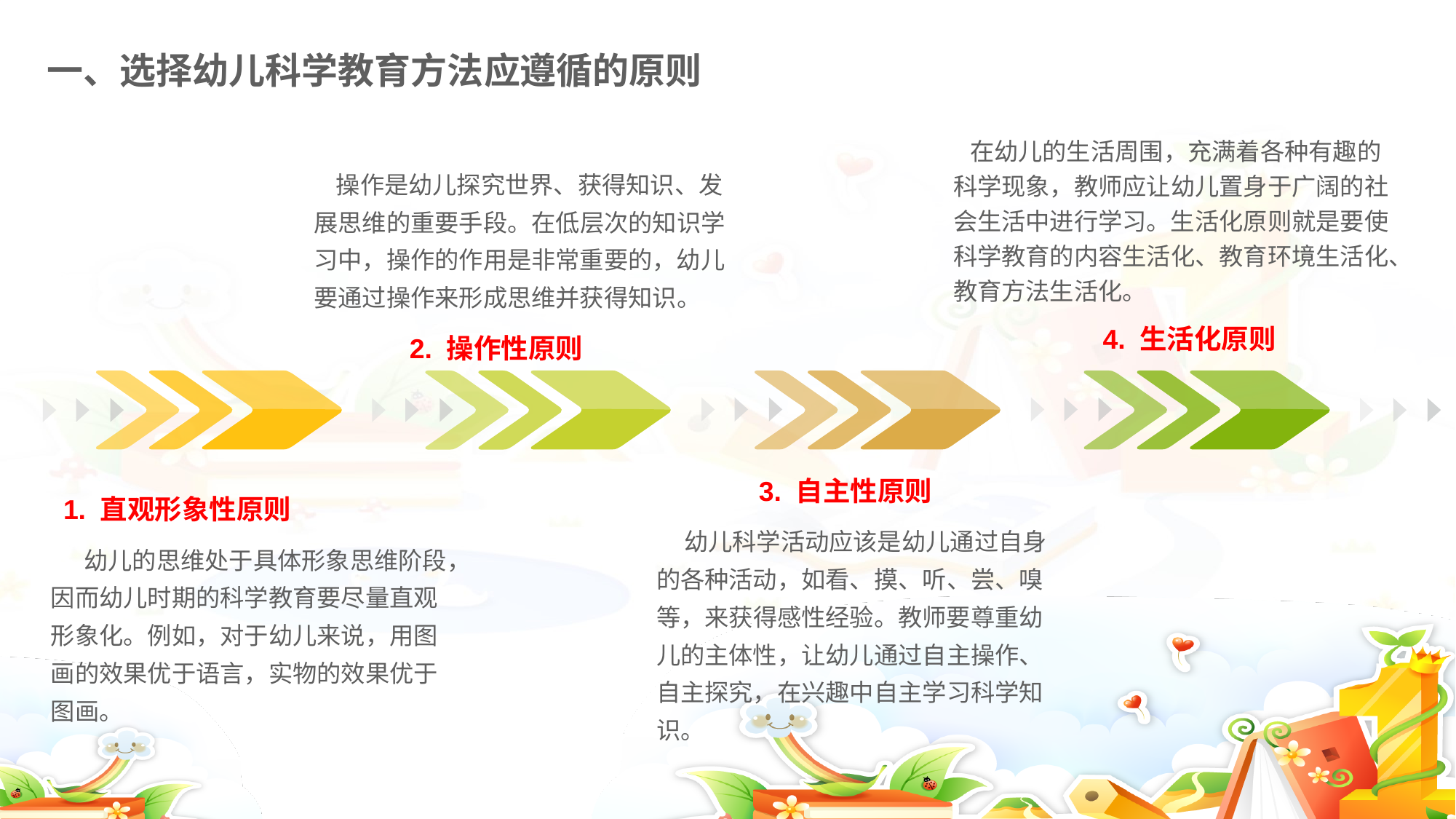

一、选择幼儿科学教育方法应遵循的原则
  在幼儿的生活周围，充满着各种有趣的科学现象，教师应让幼儿置身于广阔的社会生活中进行学习。生活化原则就是要使科学教育的内容生活化、教育环境生活化、教育方法生活化。
   操作是幼儿探究世界、获得知识、发展思维的重要手段。在低层次的知识学习中，操作的作用是非常重要的，幼儿要通过操作来形成思维并获得知识。
4. 生活化原则
2. 操作性原则

3. 自主性原则
1. 直观形象性原则
    幼儿科学活动应该是幼儿通过自身的各种活动，如看、摸、听、尝、嗅等，来获得感性经验。教师要尊重幼儿的主体性，让幼儿通过自主操作、自主探究，在兴趣中自主学习科学知识。
     幼儿的思维处于具体形象思维阶段，因而幼儿时期的科学教育要尽量直观形象化。例如，对于幼儿来说，用图画的效果优于语言，实物的效果优于图画。